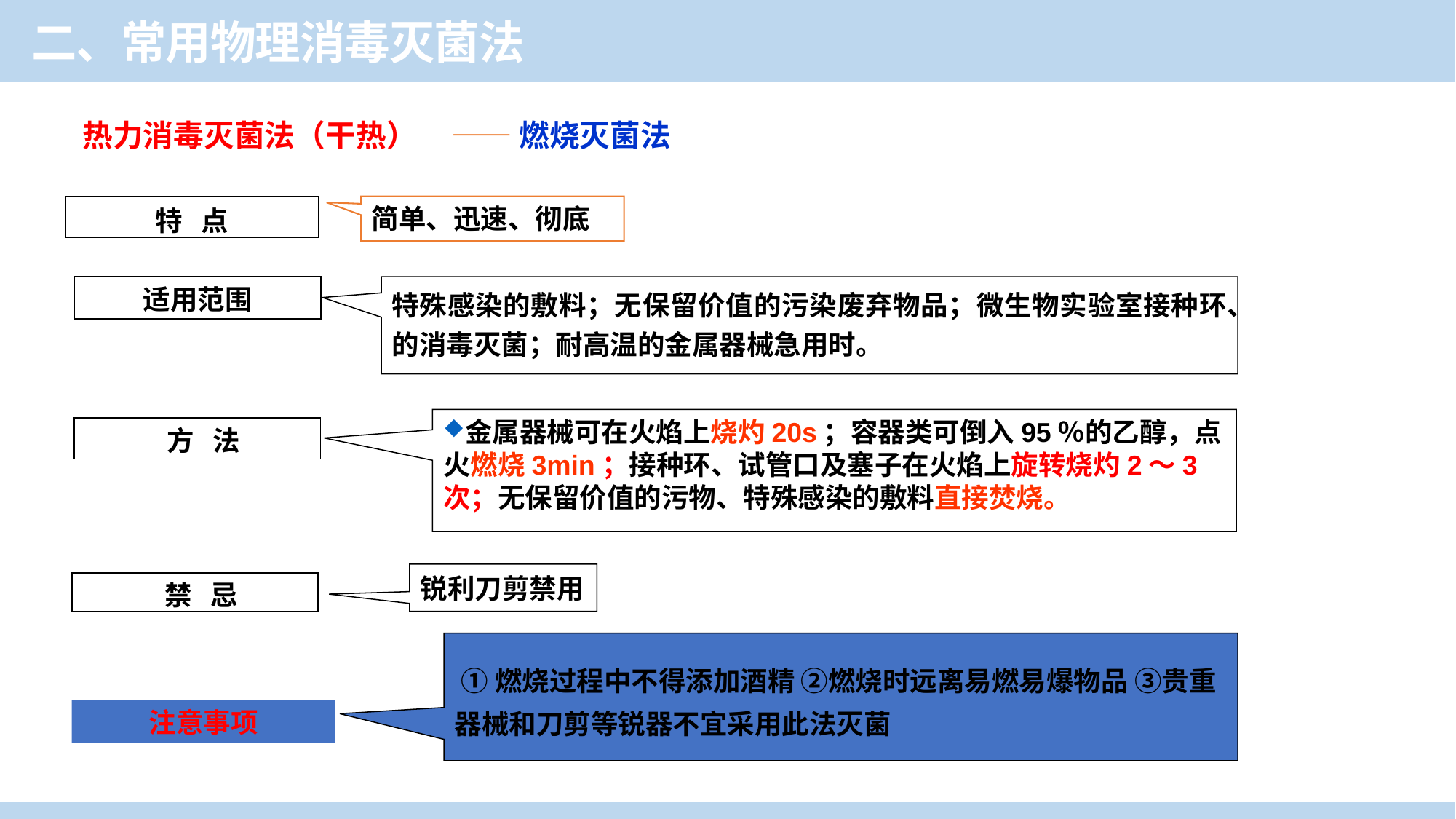

二、常用物理消毒灭菌法
热力消毒灭菌法（干热）     —— 燃烧灭菌法
特   点
简单、迅速、彻底
适用范围
特殊感染的敷料；无保留价值的污染废弃物品；微生物实验室接种环、的消毒灭菌；耐高温的金属器械急用时。
金属器械可在火焰上烧灼20s；容器类可倒入95％的乙醇，点火燃烧3min；接种环、试管口及塞子在火焰上旋转烧灼2～3次；无保留价值的污物、特殊感染的敷料直接焚烧。
 方   法

锐利刀剪禁用
 禁   忌
 ①燃烧过程中不得添加酒精 ②燃烧时远离易燃易爆物品 ③贵重器械和刀剪等锐器不宜采用此法灭菌
注意事项